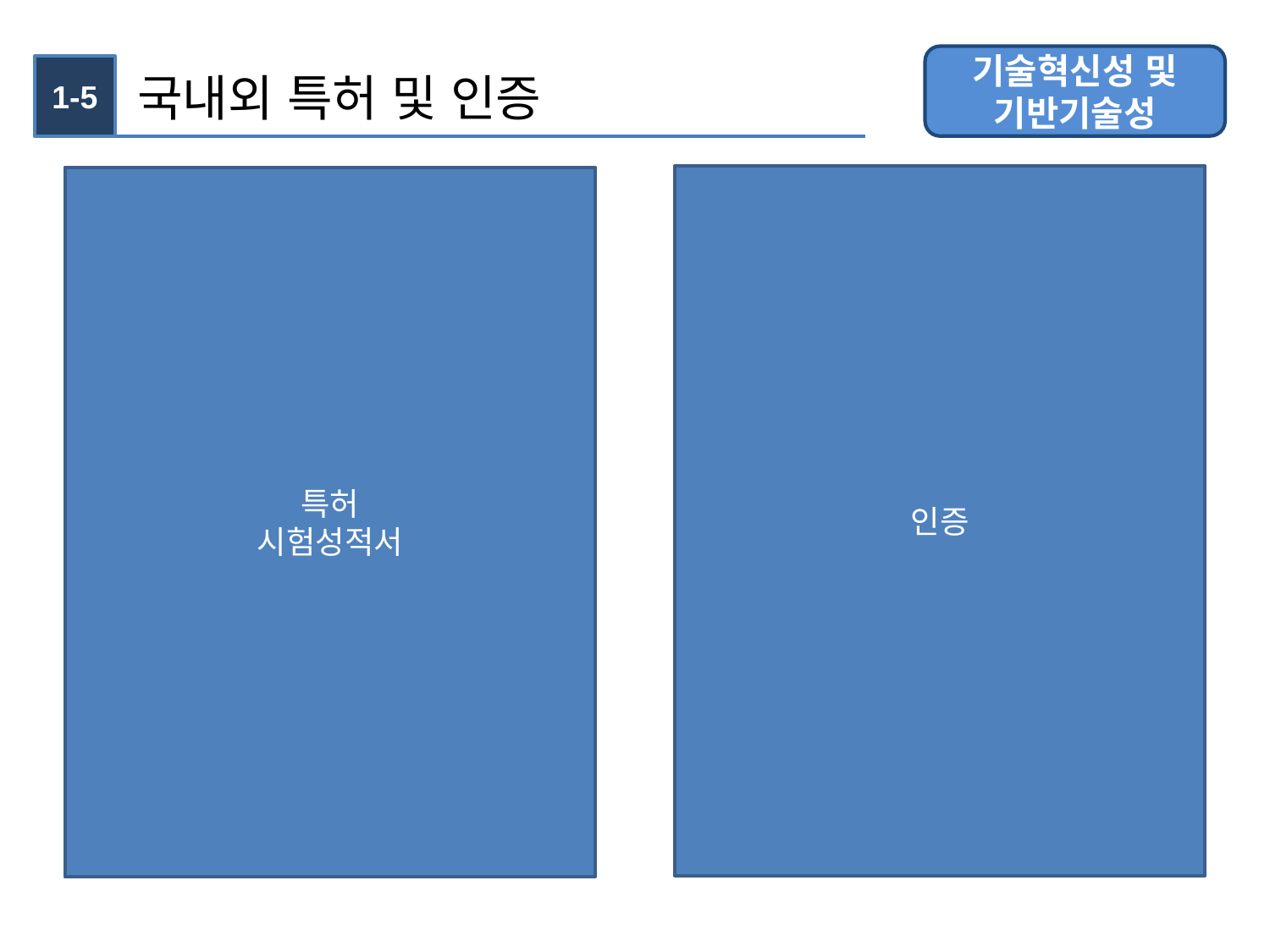

기술혁신성 및
기반기술성
1-5
국내외 특허 및 인증
인증
특허
시험성적서